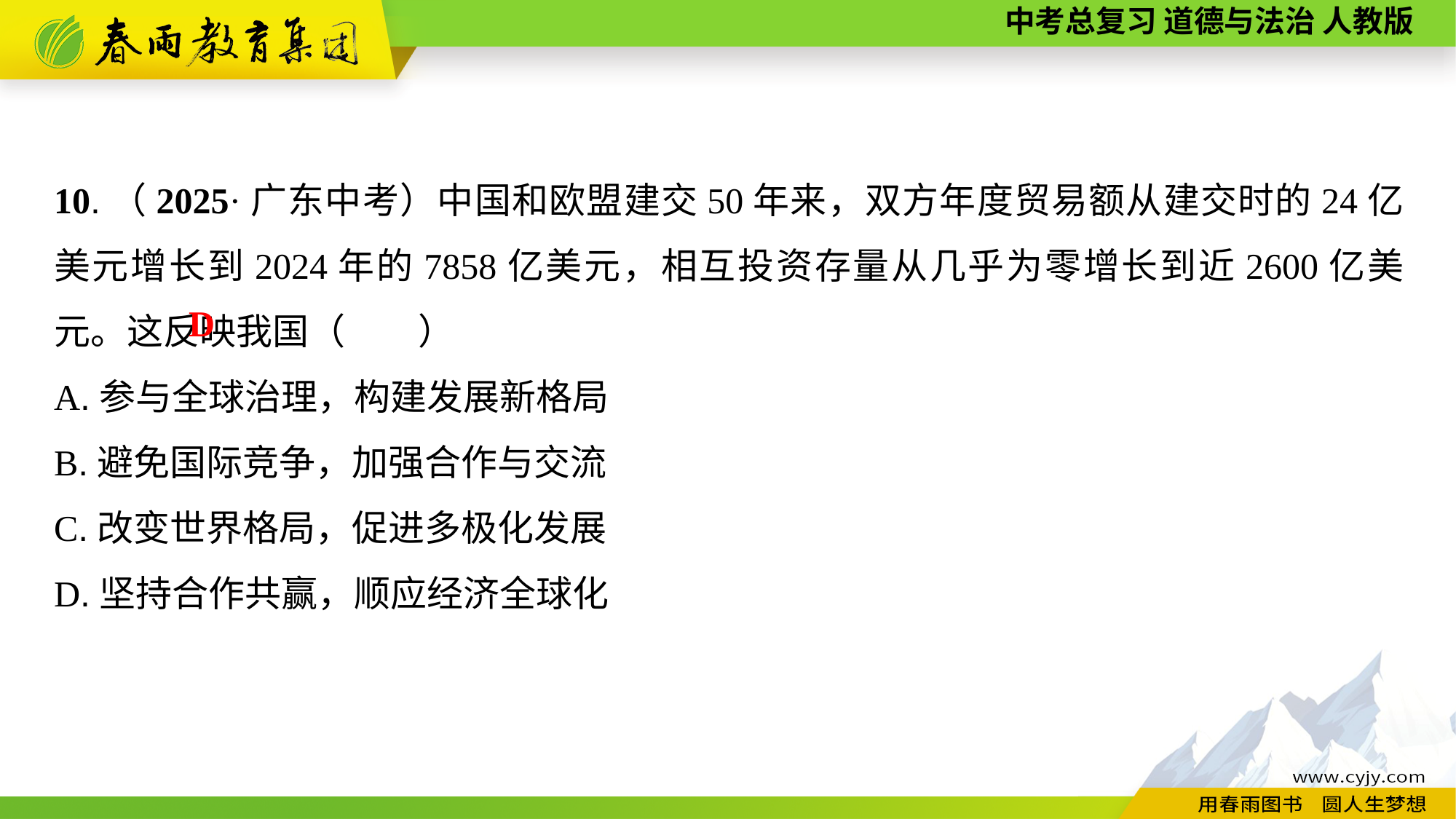

10.（2025·广东中考）中国和欧盟建交50年来，双方年度贸易额从建交时的24亿美元增长到2024年的7858亿美元，相互投资存量从几乎为零增长到近2600亿美元。这反映我国（　　）
A.参与全球治理，构建发展新格局
B.避免国际竞争，加强合作与交流
C.改变世界格局，促进多极化发展
D.坚持合作共赢，顺应经济全球化
D